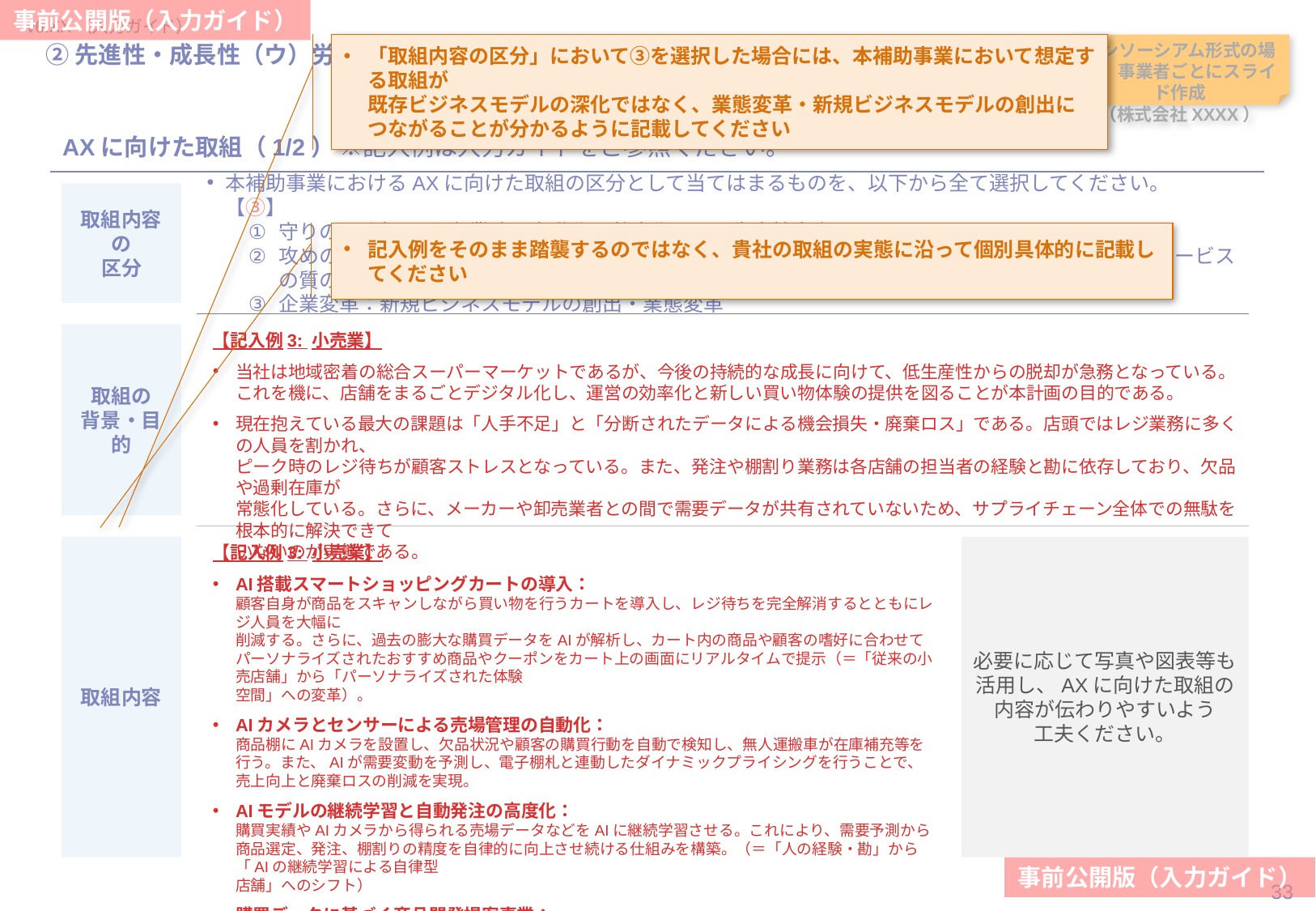

「取組内容の区分」において③を選択した場合には、本補助事業において想定する取組が
既存ビジネスモデルの深化ではなく、業態変革・新規ビジネスモデルの創出につながることが分かるように記載してください
当スライドは作成任意
（AXに向けた取組に対する加点措置を希望の場合は必須）
#
②先進性・成長性（ウ）労働生産性向上
コンソーシアム形式の場合、事業者ごとにスライド作成
（株式会社XXXX）
AXに向けた取組（1/2） ※記入例は入力ガイドをご参照ください。
取組内容の
区分
本補助事業におけるAXに向けた取組の区分として当てはまるものを、以下から全て選択してください。　【③】
守りのAI活用：既存業務の自動化・効率化による生産性向上
攻めのAI活用：既存のビジネスモデルの深化（CX強化、新地域・セグメントへの展開、商品・サービスの質の改善）
企業変革：新規ビジネスモデルの創出・業態変革
記入例をそのまま踏襲するのではなく、貴社の取組の実態に沿って個別具体的に記載してください
【記入例3: 小売業】
当社は地域密着の総合スーパーマーケットであるが、今後の持続的な成長に向けて、低生産性からの脱却が急務となっている。
これを機に、店舗をまるごとデジタル化し、運営の効率化と新しい買い物体験の提供を図ることが本計画の目的である。
現在抱えている最大の課題は「人手不足」と「分断されたデータによる機会損失・廃棄ロス」である。店頭ではレジ業務に多くの人員を割かれ、
ピーク時のレジ待ちが顧客ストレスとなっている。また、発注や棚割り業務は各店舗の担当者の経験と勘に依存しており、欠品や過剰在庫が
常態化している。さらに、メーカーや卸売業者との間で需要データが共有されていないため、サプライチェーン全体での無駄を根本的に解決できて
いないのが実態である。
取組の
背景・目的
取組内容
【記入例3: 小売業】
AI搭載スマートショッピングカートの導入：
顧客自身が商品をスキャンしながら買い物を行うカートを導入し、レジ待ちを完全解消するとともにレジ人員を大幅に
削減する。さらに、過去の膨大な購買データをAIが解析し、カート内の商品や顧客の嗜好に合わせてパーソナライズされたおすすめ商品やクーポンをカート上の画面にリアルタイムで提示（＝「従来の小売店舗」から「パーソナライズされた体験
空間」への変革）。
AIカメラとセンサーによる売場管理の自動化：
商品棚にAIカメラを設置し、欠品状況や顧客の購買行動を自動で検知し、無人運搬車が在庫補充等を行う。また、AIが需要変動を予測し、電子棚札と連動したダイナミックプライシングを行うことで、売上向上と廃棄ロスの削減を実現。
AIモデルの継続学習と自動発注の高度化：
購買実績やAIカメラから得られる売場データなどをAIに継続学習させる。これにより、需要予測から商品選定、発注、棚割りの精度を自律的に向上させ続ける仕組みを構築。（＝「人の経験・勘」から「AIの継続学習による自律型
店舗」へのシフト）
購買データに基づく商品開発提案事業：
蓄積した顧客・購買データをAIで分析し、メーカー側の最適な生産・配送計画や新商品開発を支援。
サプライチェーン全体の最適化を牽引。
必要に応じて写真や図表等も
活用し、AXに向けた取組の
内容が伝わりやすいよう
工夫ください。